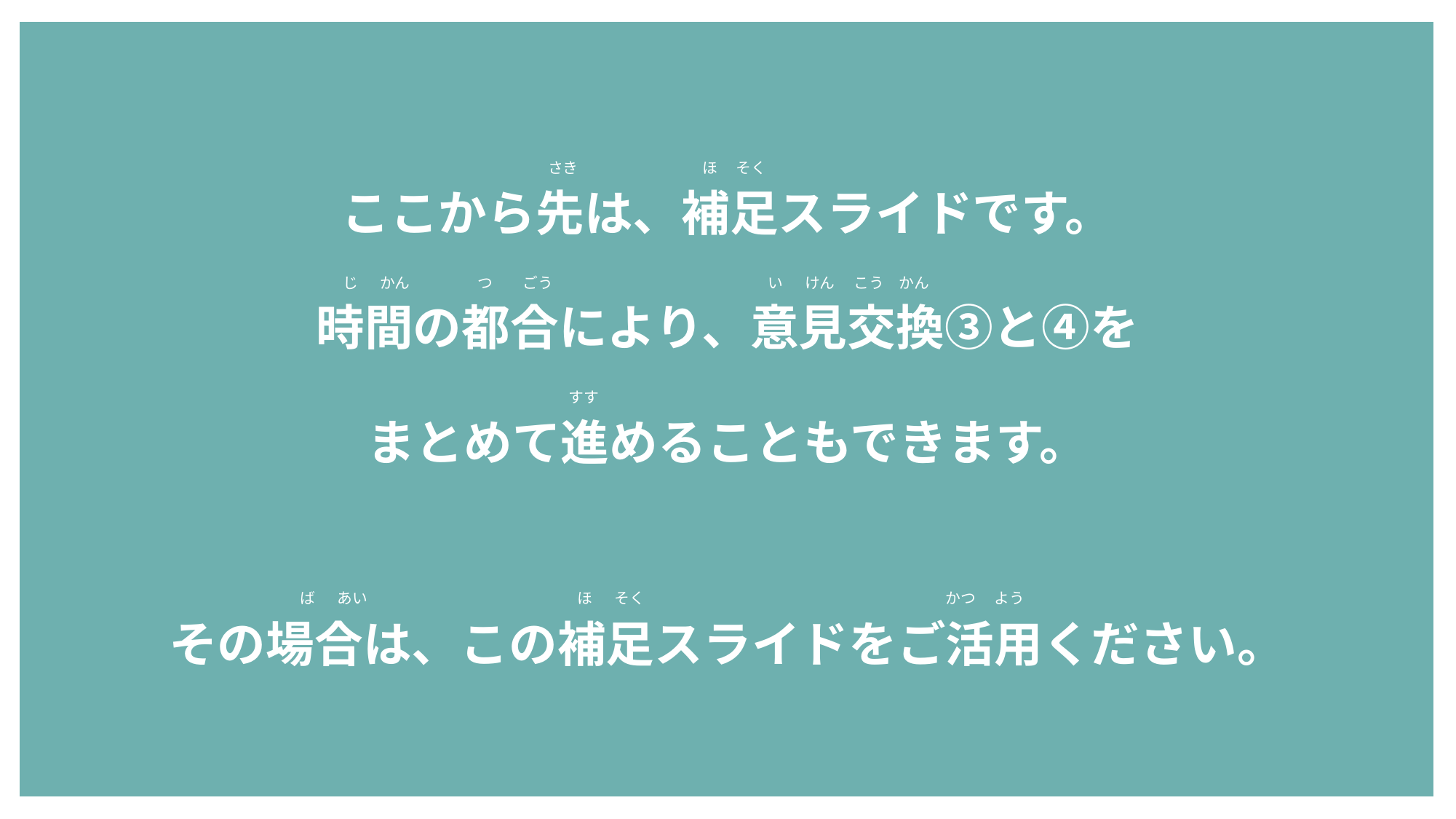

ここから先は、補足スライドです。
時間の都合により、意見交換③と④を
まとめて進めることもできます。
その場合は、この補足スライドをご活用ください。
さき　　　　　　　　 ほ　 そく
じ　  かん　　　　  つ　　ごう　　　　　　　　　　　　　　 い　  けん　 こう　かん
すす
 ば　  あい　　　　　　　　　　　　  　  ほ　  そく　　　　　　　　　　　　　　　　　　　    かつ　 よう